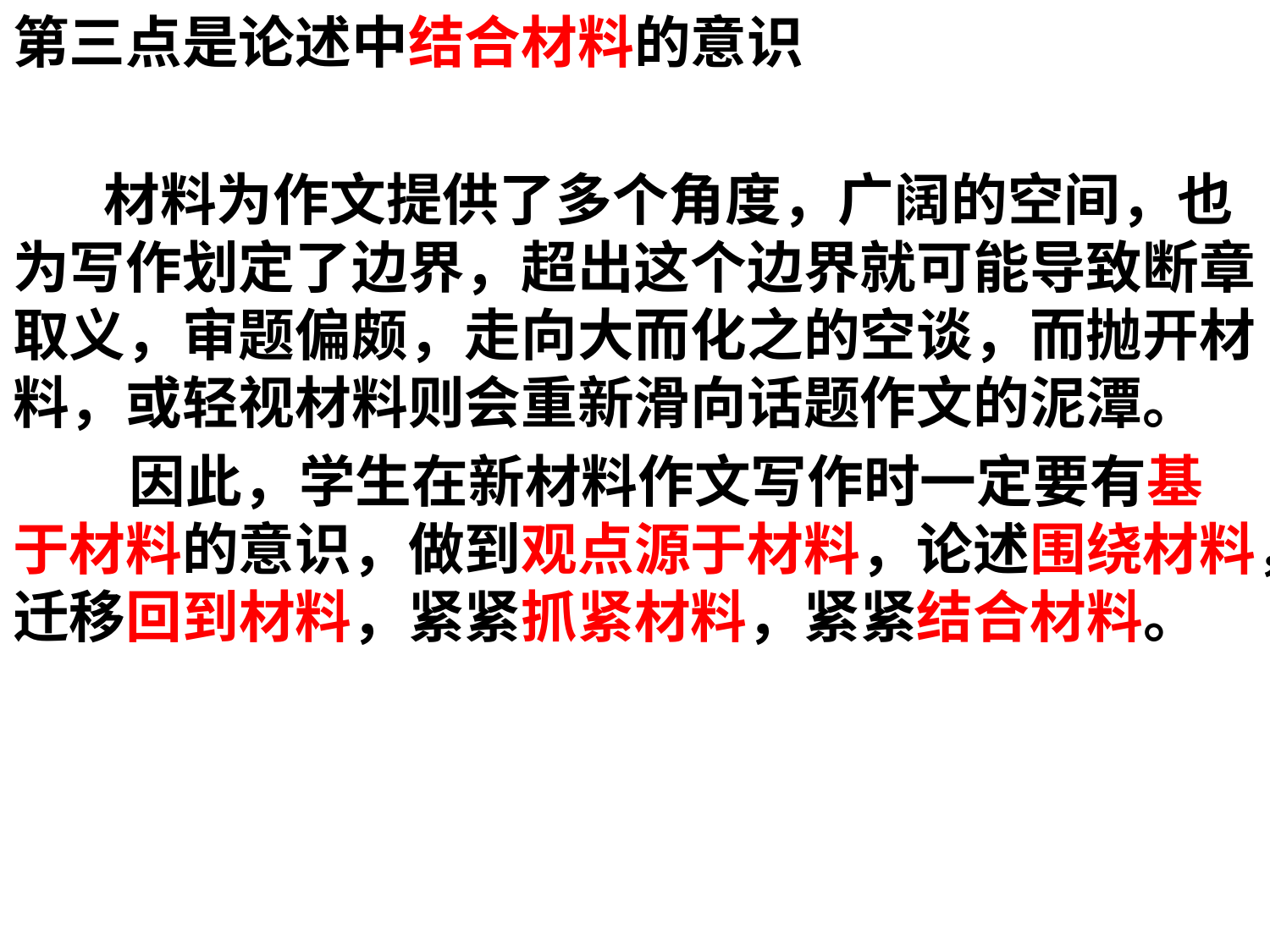

第三点是论述中结合材料的意识

      材料为作文提供了多个角度，广阔的空间，也为写作划定了边界，超出这个边界就可能导致断章取义，审题偏颇，走向大而化之的空谈，而抛开材料，或轻视材料则会重新滑向话题作文的泥潭。
        因此，学生在新材料作文写作时一定要有基于材料的意识，做到观点源于材料，论述围绕材料，迁移回到材料，紧紧抓紧材料，紧紧结合材料。